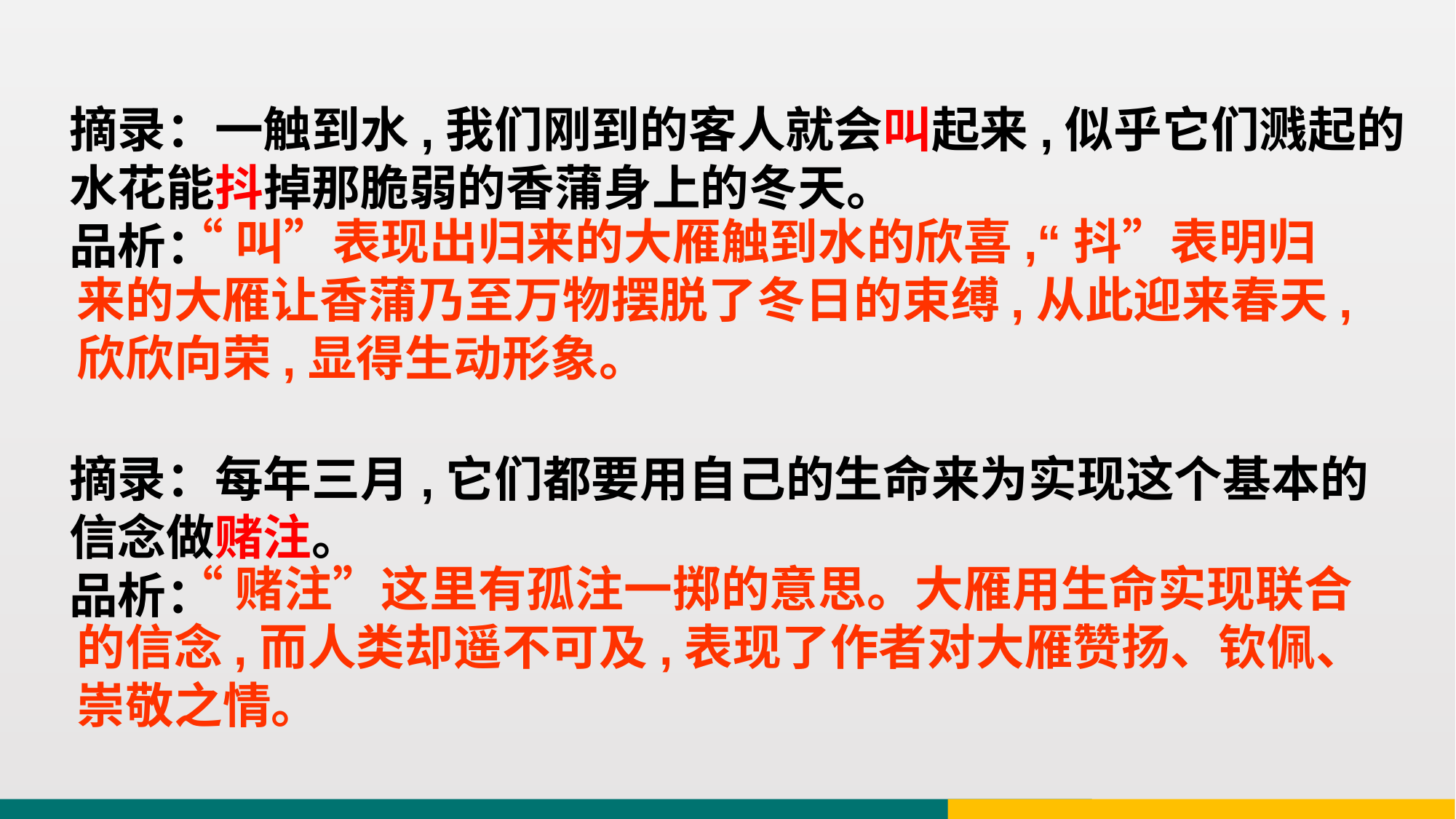

摘录：一触到水,我们刚到的客人就会叫起来,似乎它们溅起的水花能抖掉那脆弱的香蒲身上的冬天。
品析：

摘录：每年三月,它们都要用自己的生命来为实现这个基本的信念做赌注。
品析：
         “叫”表现出归来的大雁触到水的欣喜,“抖”表明归来的大雁让香蒲乃至万物摆脱了冬日的束缚,从此迎来春天,欣欣向荣,显得生动形象。
         “赌注”这里有孤注一掷的意思。大雁用生命实现联合的信念,而人类却遥不可及,表现了作者对大雁赞扬、钦佩、崇敬之情。